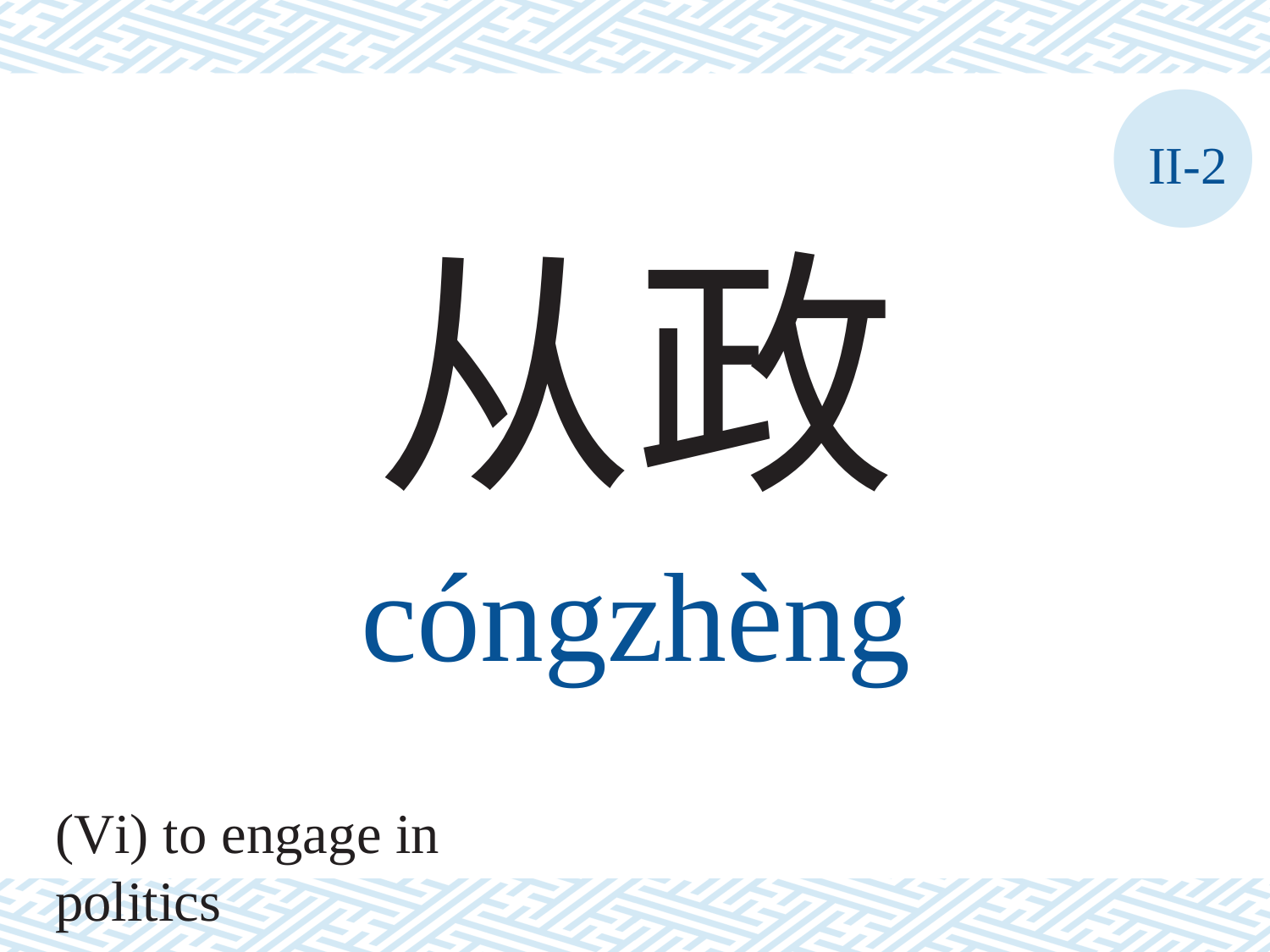

II-2
从政
cóngzhèng
(Vi) to engage in politics